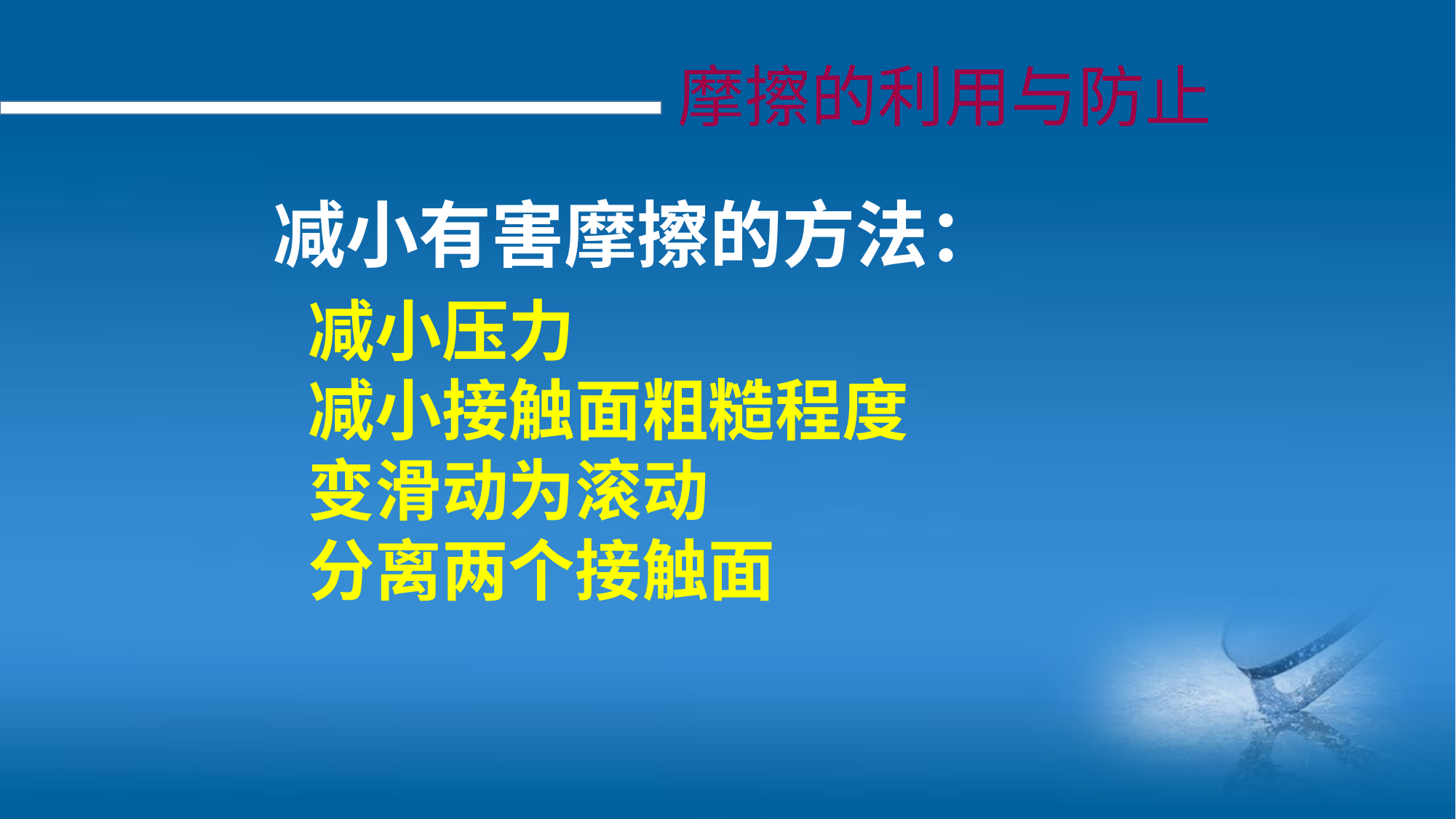

摩擦的利用与防止

减小有害摩擦的方法：
减小压力
减小接触面粗糙程度
变滑动为滚动
分离两个接触面